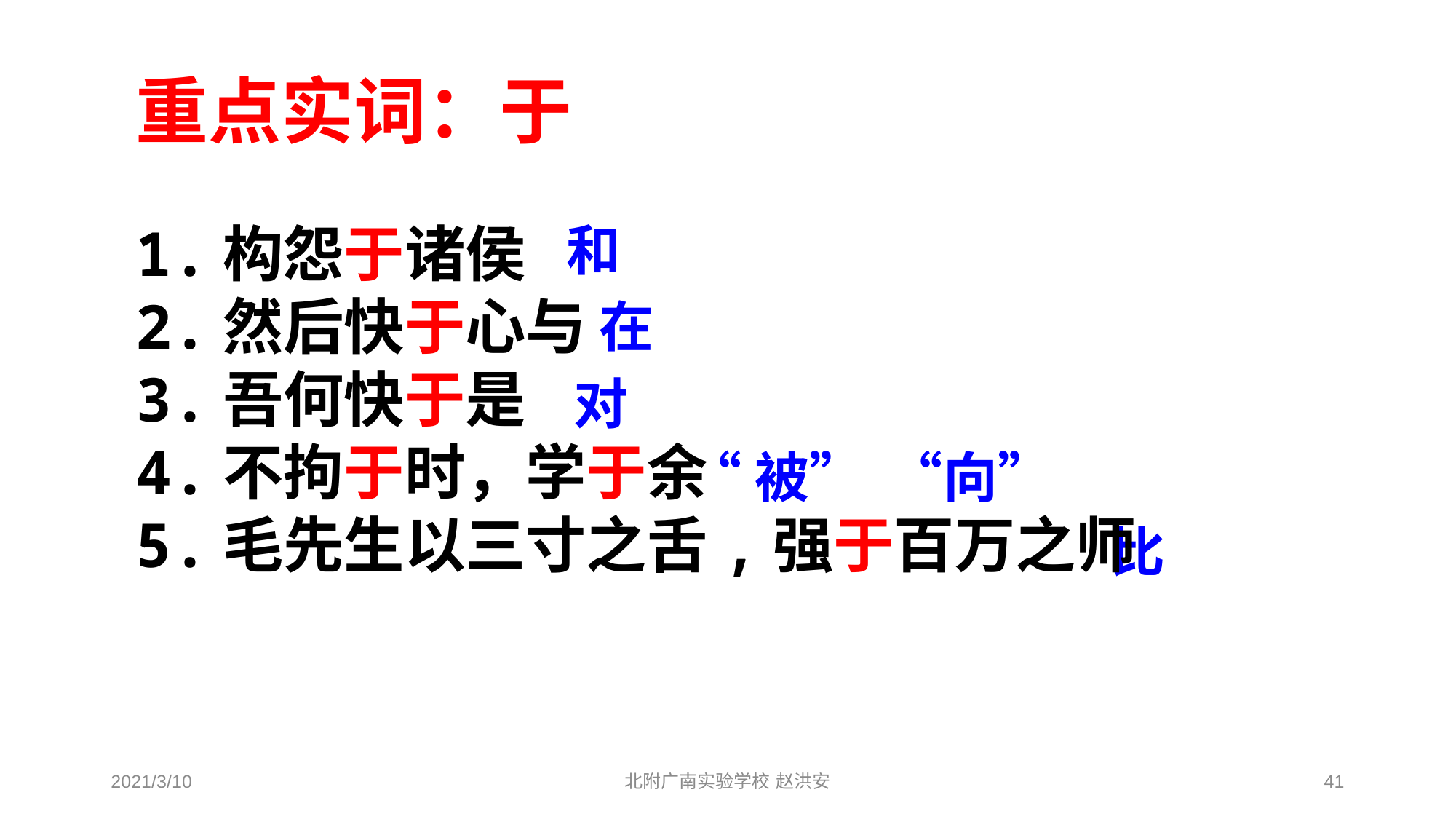

重点实词：于
1.构怨于诸侯
2.然后快于心与
3.吾何快于是
4.不拘于时，学于余
5.毛先生以三寸之舌,强于百万之师
和
在
对
“被”  “向”
比
2021/3/10
北附广南实验学校 赵洪安
41